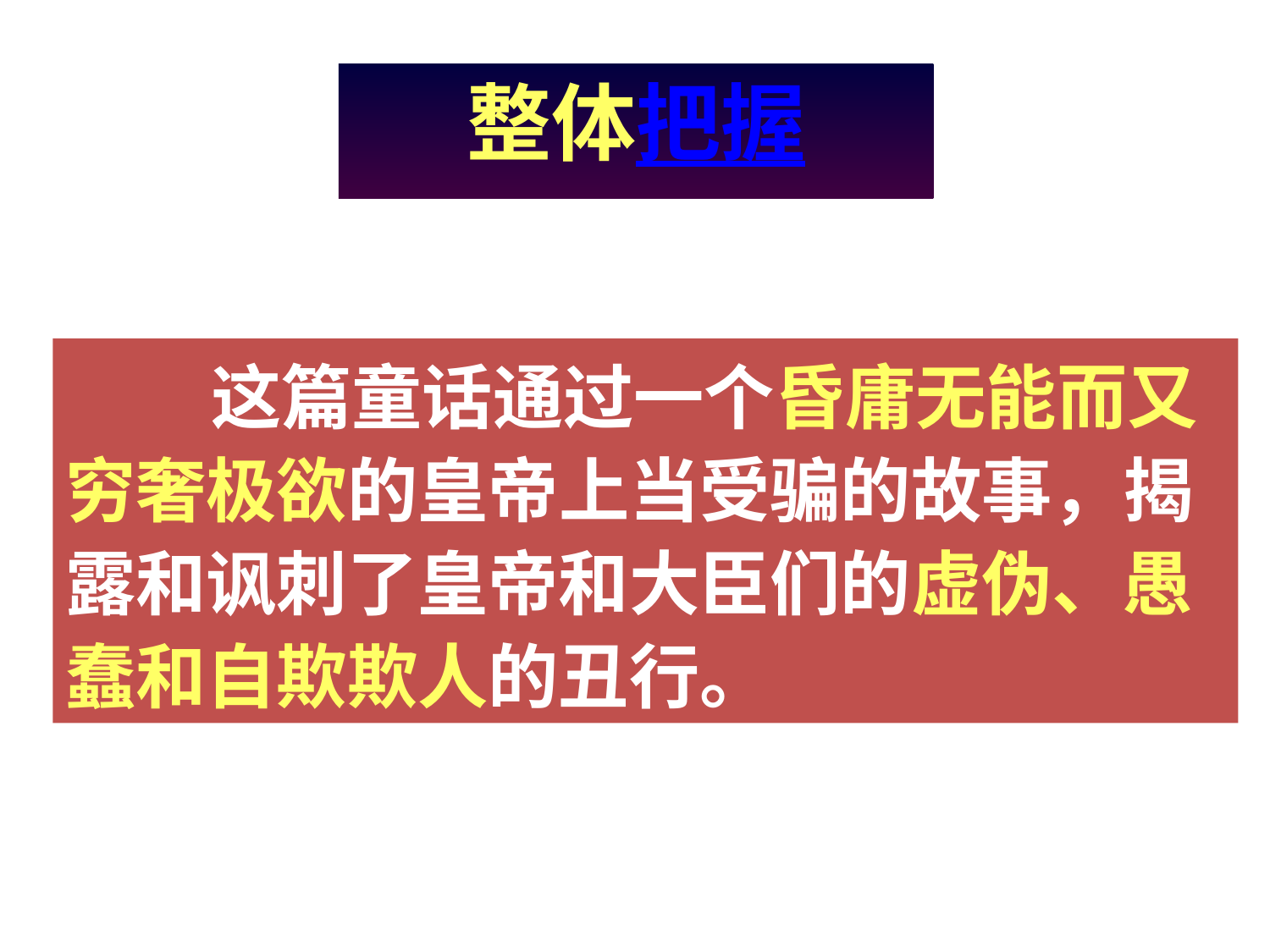

整体把握
        这篇童话通过一个昏庸无能而又穷奢极欲的皇帝上当受骗的故事，揭露和讽刺了皇帝和大臣们的虚伪、愚蠢和自欺欺人的丑行。